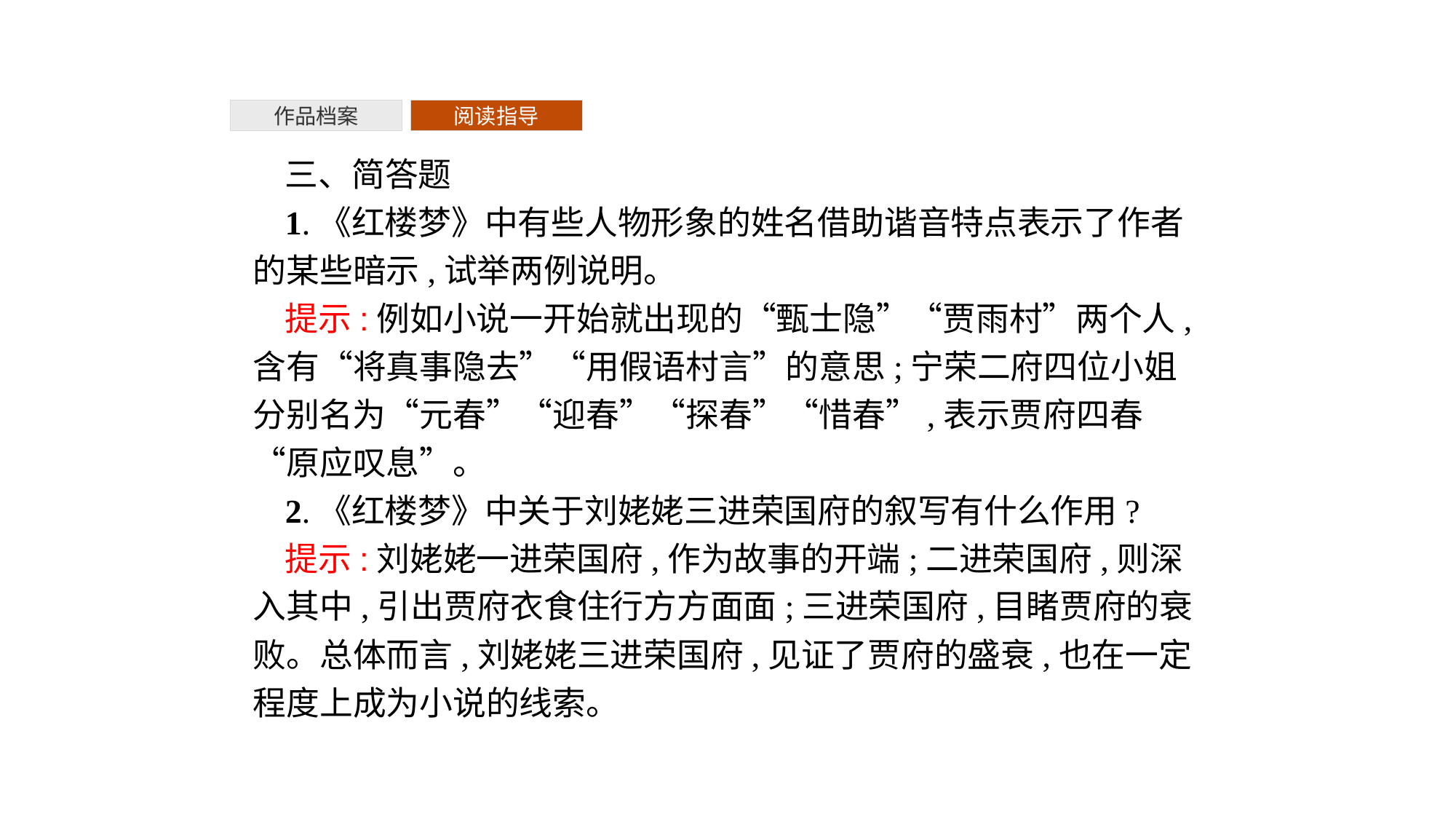

作品档案
阅读指导
三、简答题
1.《红楼梦》中有些人物形象的姓名借助谐音特点表示了作者的某些暗示,试举两例说明。
提示:例如小说一开始就出现的“甄士隐”“贾雨村”两个人,含有“将真事隐去”“用假语村言”的意思;宁荣二府四位小姐分别名为“元春”“迎春”“探春”“惜春”,表示贾府四春“原应叹息”。
2.《红楼梦》中关于刘姥姥三进荣国府的叙写有什么作用?
提示:刘姥姥一进荣国府,作为故事的开端;二进荣国府,则深入其中,引出贾府衣食住行方方面面;三进荣国府,目睹贾府的衰败。总体而言,刘姥姥三进荣国府,见证了贾府的盛衰,也在一定程度上成为小说的线索。